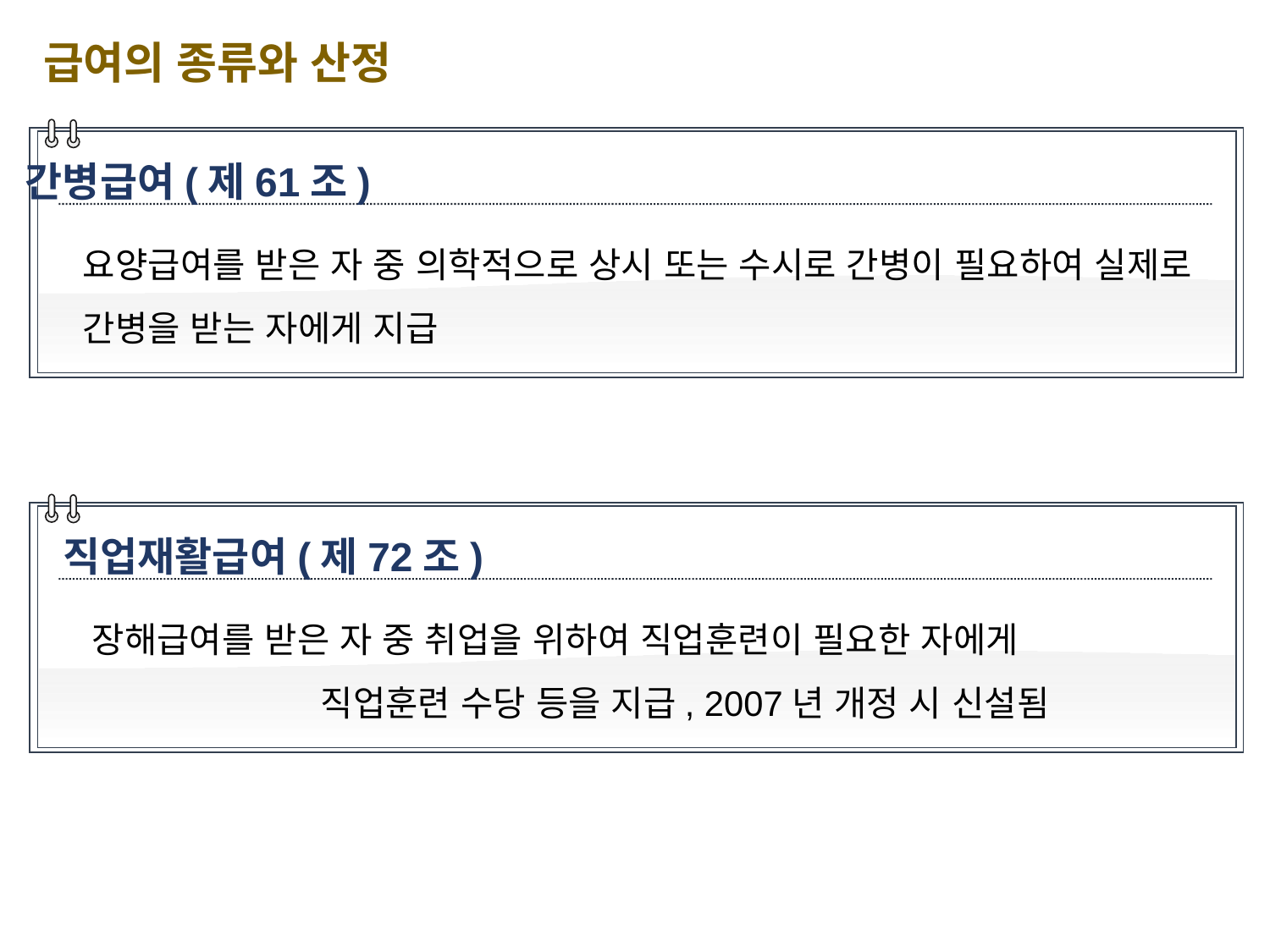

급여의 종류와 산정

간병급여(제61조)

요양급여를 받은 자 중 의학적으로 상시 또는 수시로 간병이 필요하여 실제로 간병을 받는 자에게 지급

직업재활급여(제72조)

장해급여를 받은 자 중 취업을 위하여 직업훈련이 필요한 자에게                                            직업훈련 수당 등을 지급, 2007년 개정 시 신설됨